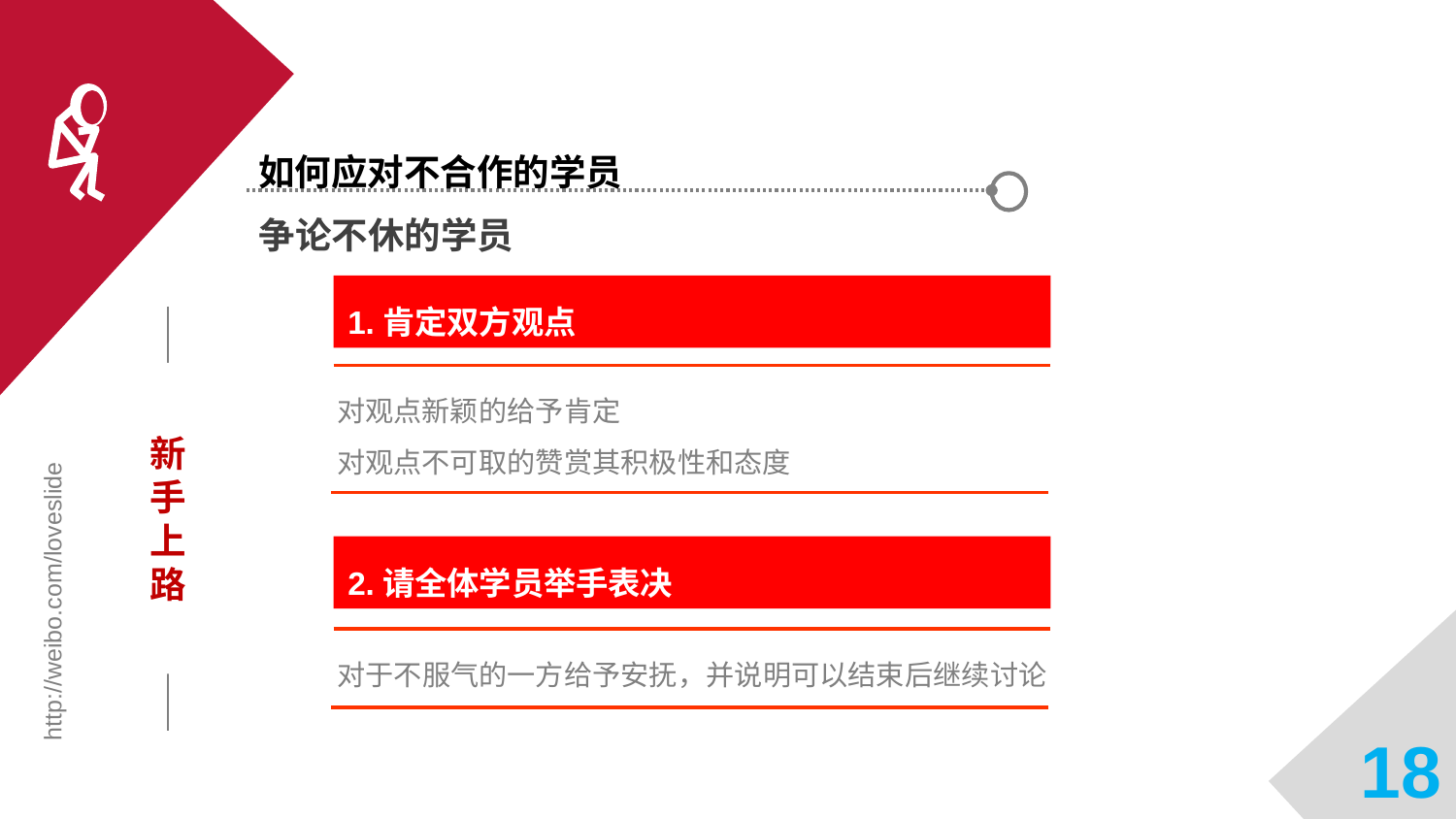

如何应对不合作的学员

争论不休的学员
1.肯定双方观点
新手上路
对观点新颖的给予肯定
对观点不可取的赞赏其积极性和态度
2.请全体学员举手表决
http://weibo.com/loveslide

对于不服气的一方给予安抚，并说明可以结束后继续讨论
18